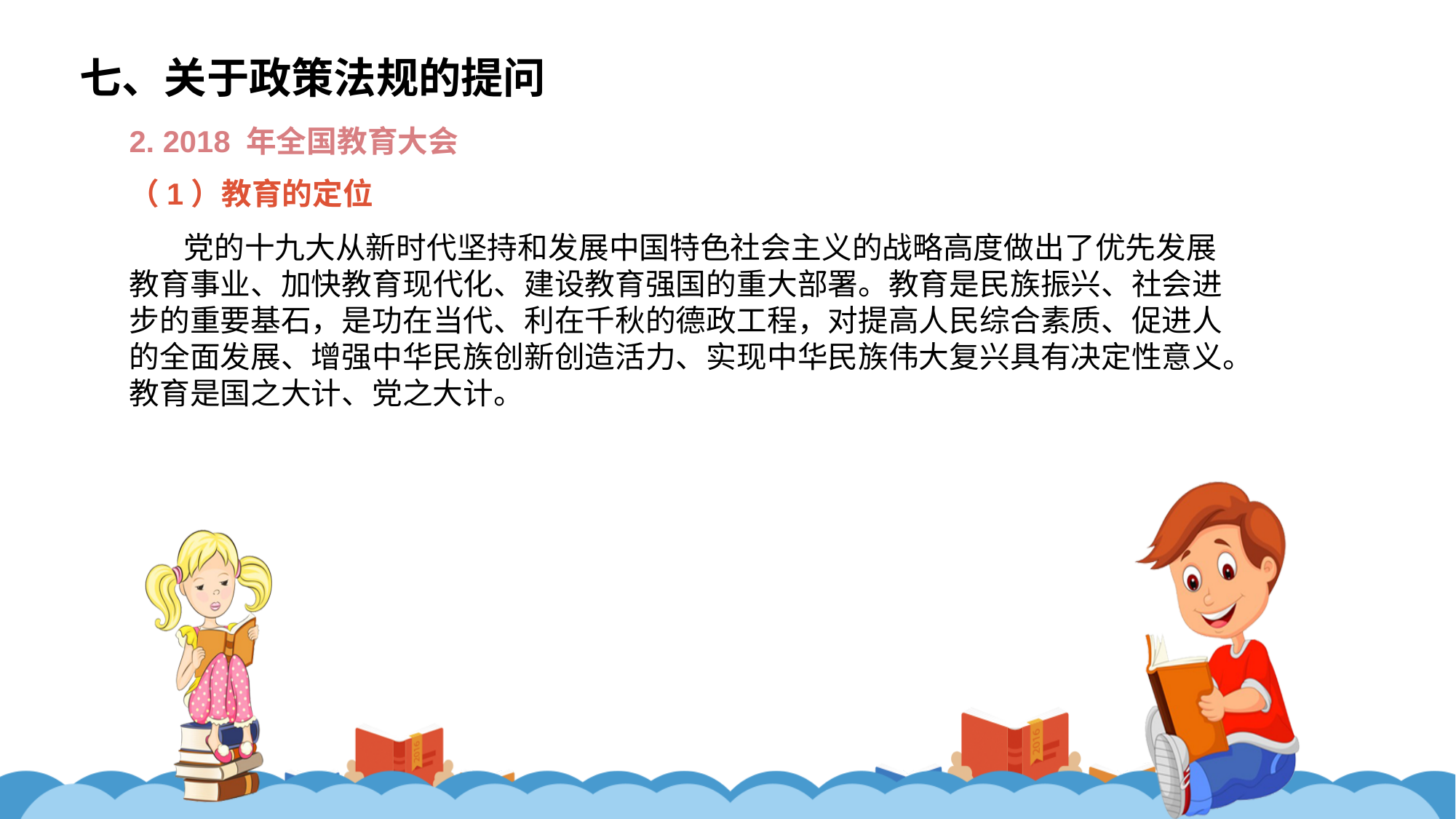

七、关于政策法规的提问
2. 2018 年全国教育大会
（1）教育的定位
党的十九大从新时代坚持和发展中国特色社会主义的战略高度做出了优先发展教育事业、加快教育现代化、建设教育强国的重大部署。教育是民族振兴、社会进步的重要基石，是功在当代、利在千秋的德政工程，对提高人民综合素质、促进人的全面发展、增强中华民族创新创造活力、实现中华民族伟大复兴具有决定性意义。教育是国之大计、党之大计。